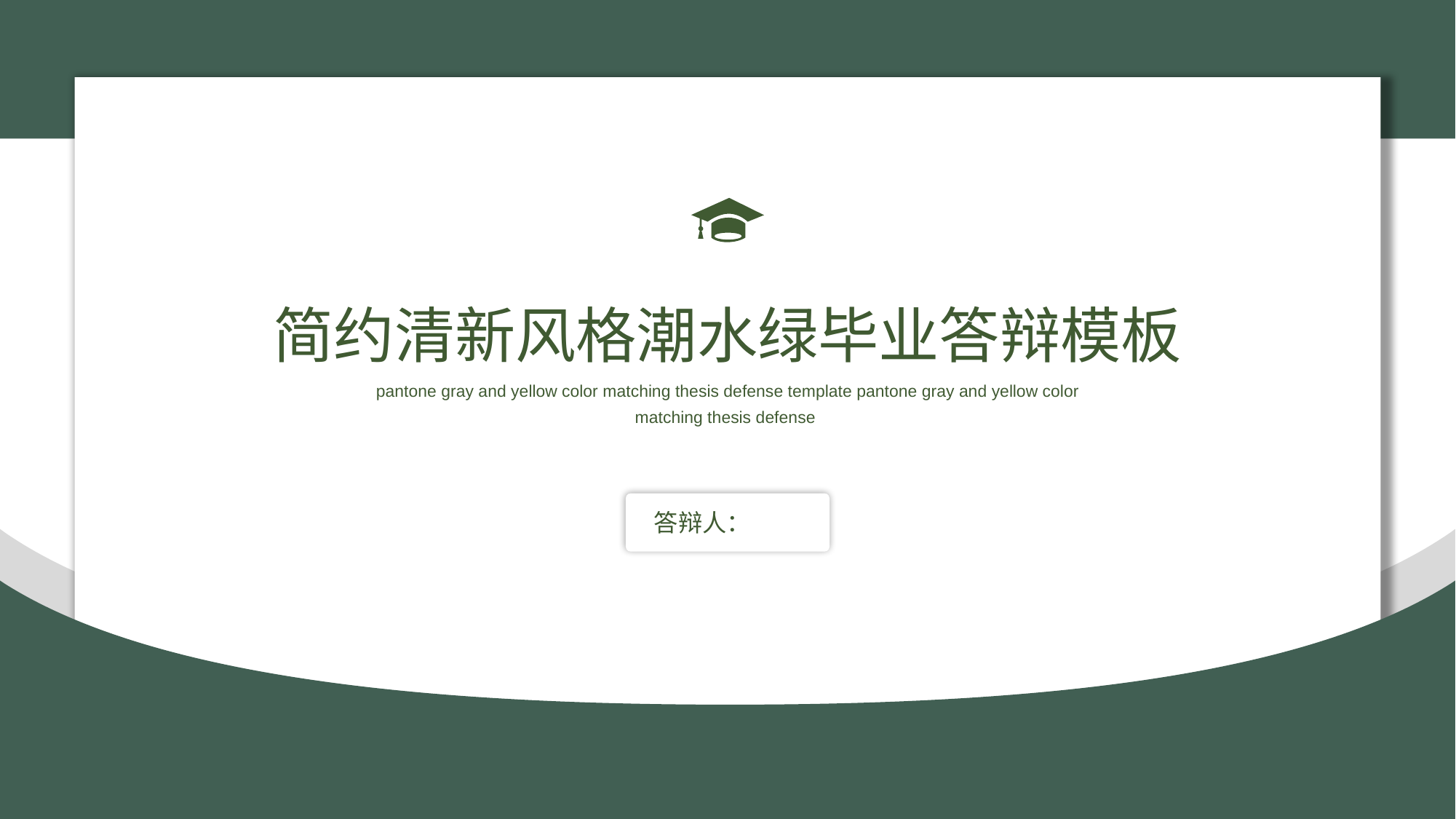

简约清新风格潮水绿毕业答辩模板
pantone gray and yellow color matching thesis defense template pantone gray and yellow color matching thesis defense

答辩人：